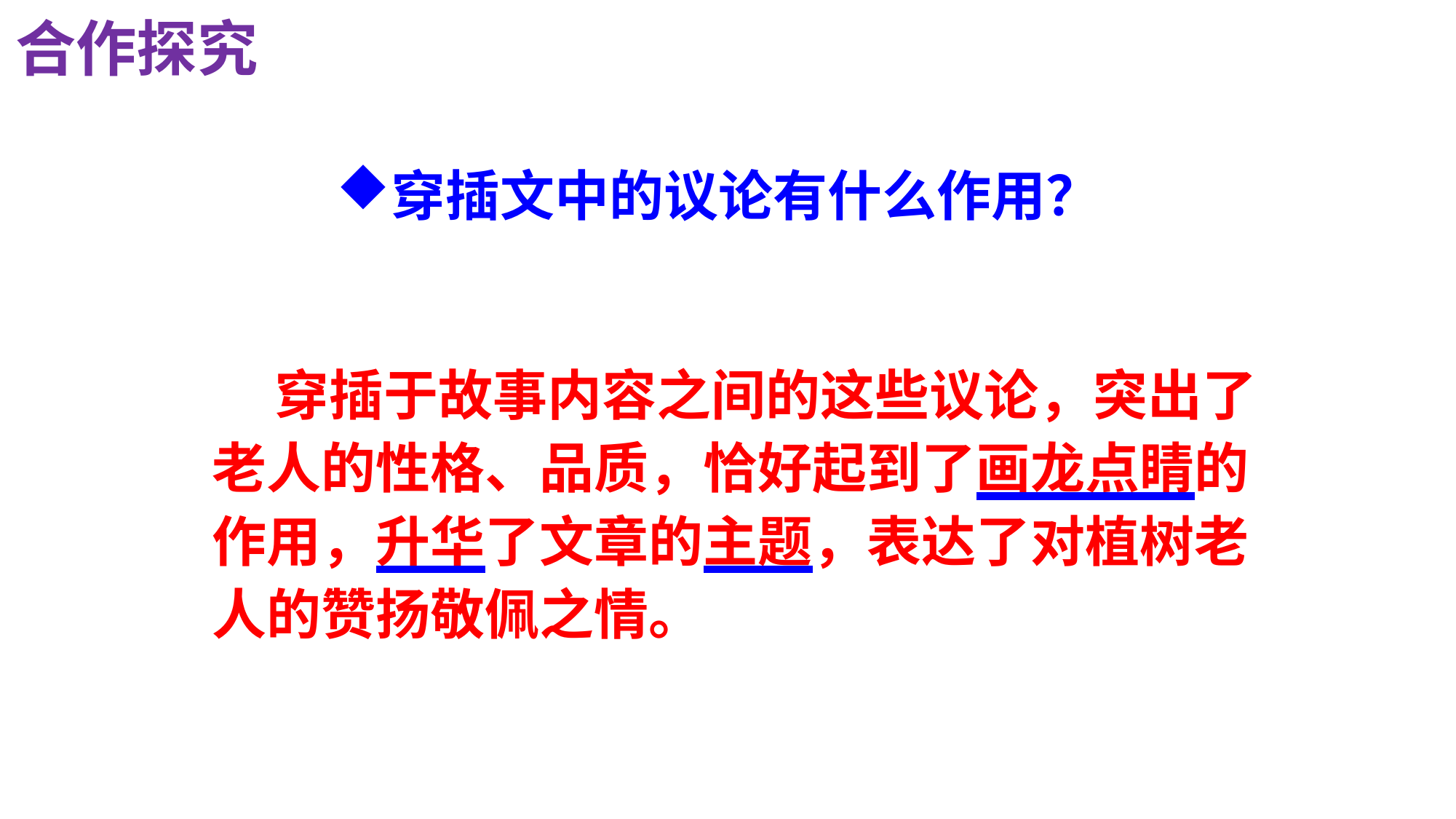

合作探究
穿插文中的议论有什么作用？
    穿插于故事内容之间的这些议论，突出了老人的性格、品质，恰好起到了画龙点睛的作用，升华了文章的主题，表达了对植树老人的赞扬敬佩之情。